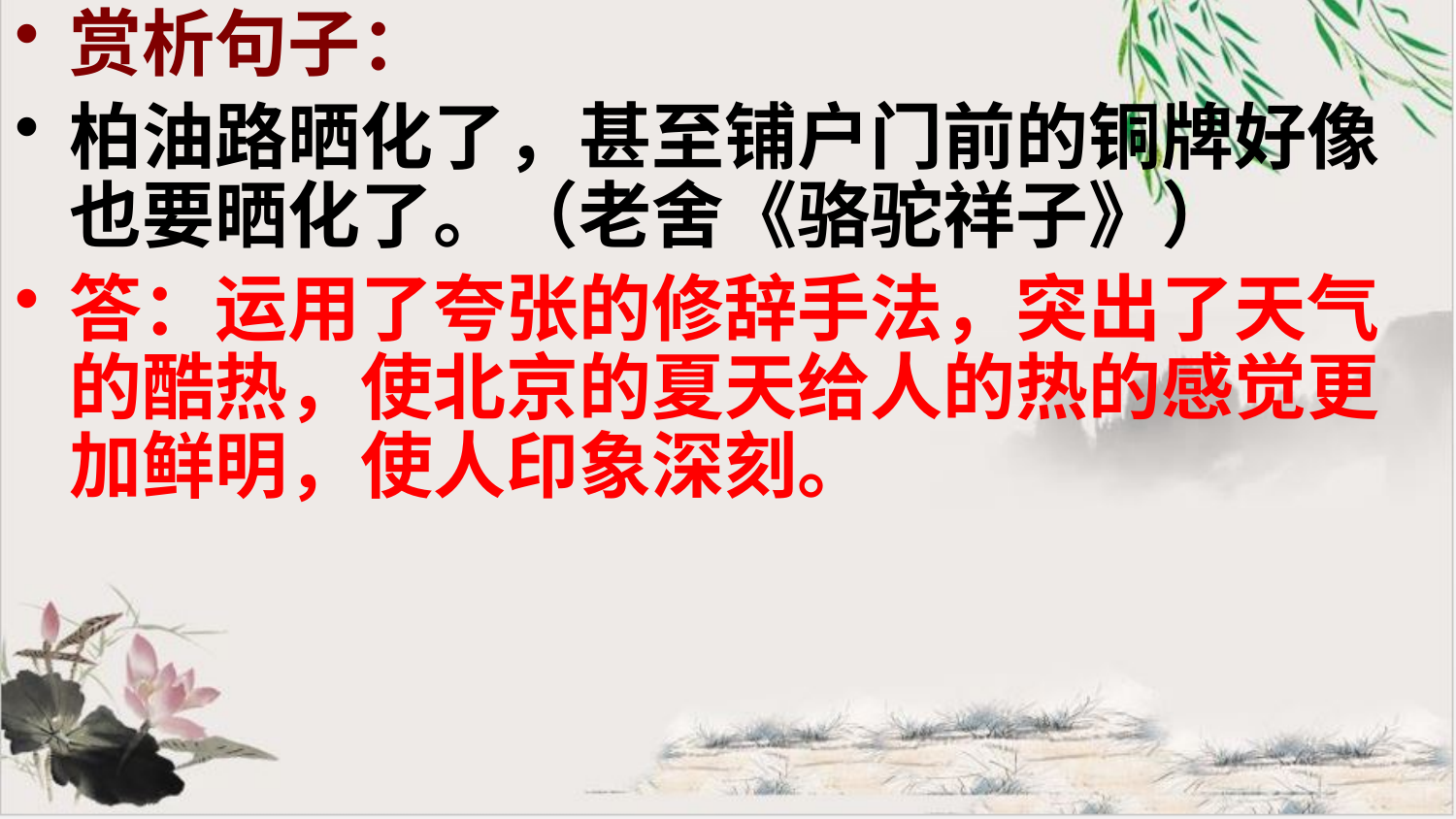

赏析句子：
柏油路晒化了，甚至铺户门前的铜牌好像也要晒化了。（老舍《骆驼祥子》）
答：运用了夸张的修辞手法，突出了天气的酷热，使北京的夏天给人的热的感觉更加鲜明，使人印象深刻。